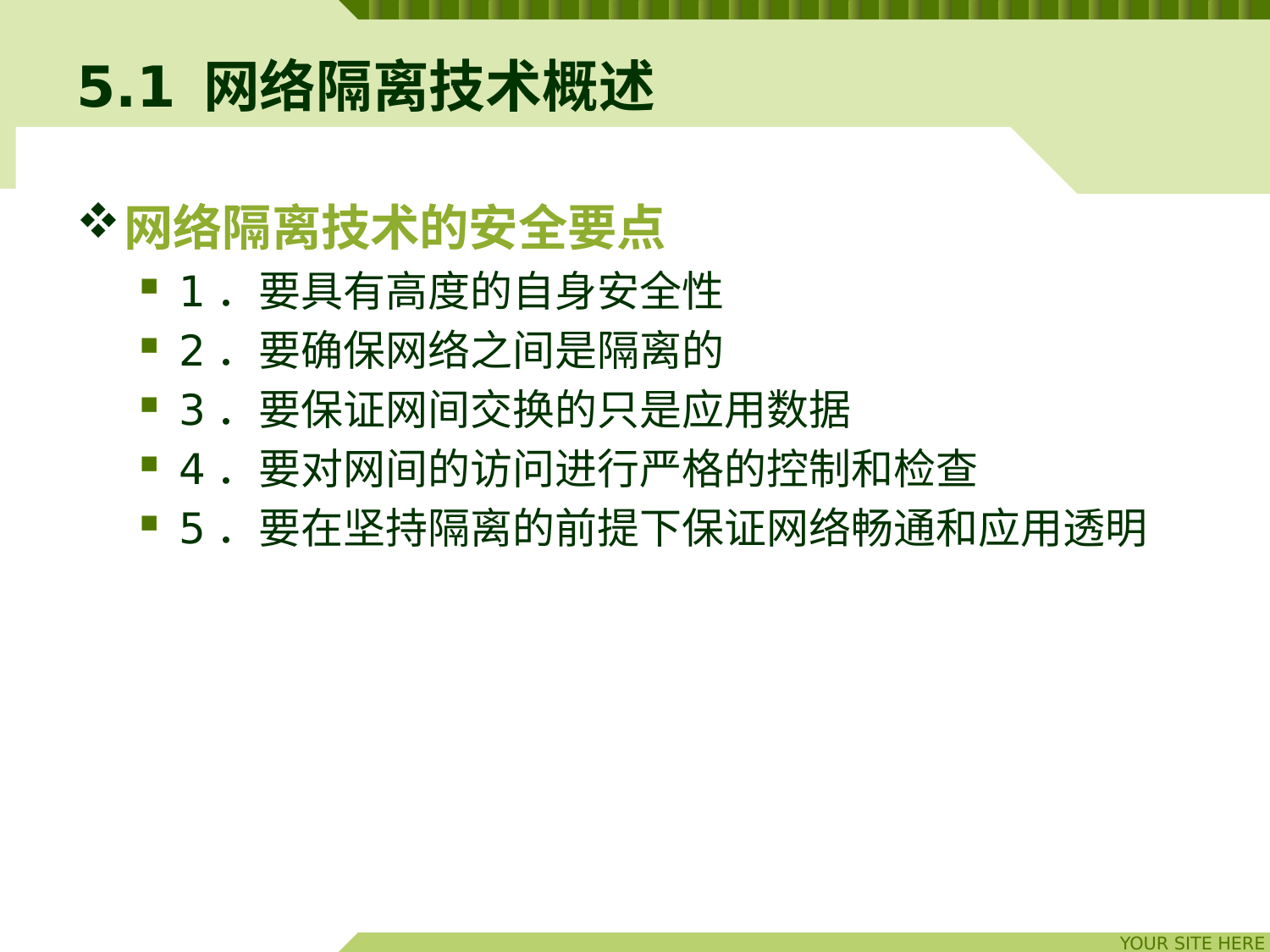

# 5.1	网络隔离技术概述
网络隔离技术的安全要点
1．要具有高度的自身安全性
2．要确保网络之间是隔离的
3．要保证网间交换的只是应用数据
4．要对网间的访问进行严格的控制和检查
5．要在坚持隔离的前提下保证网络畅通和应用透明